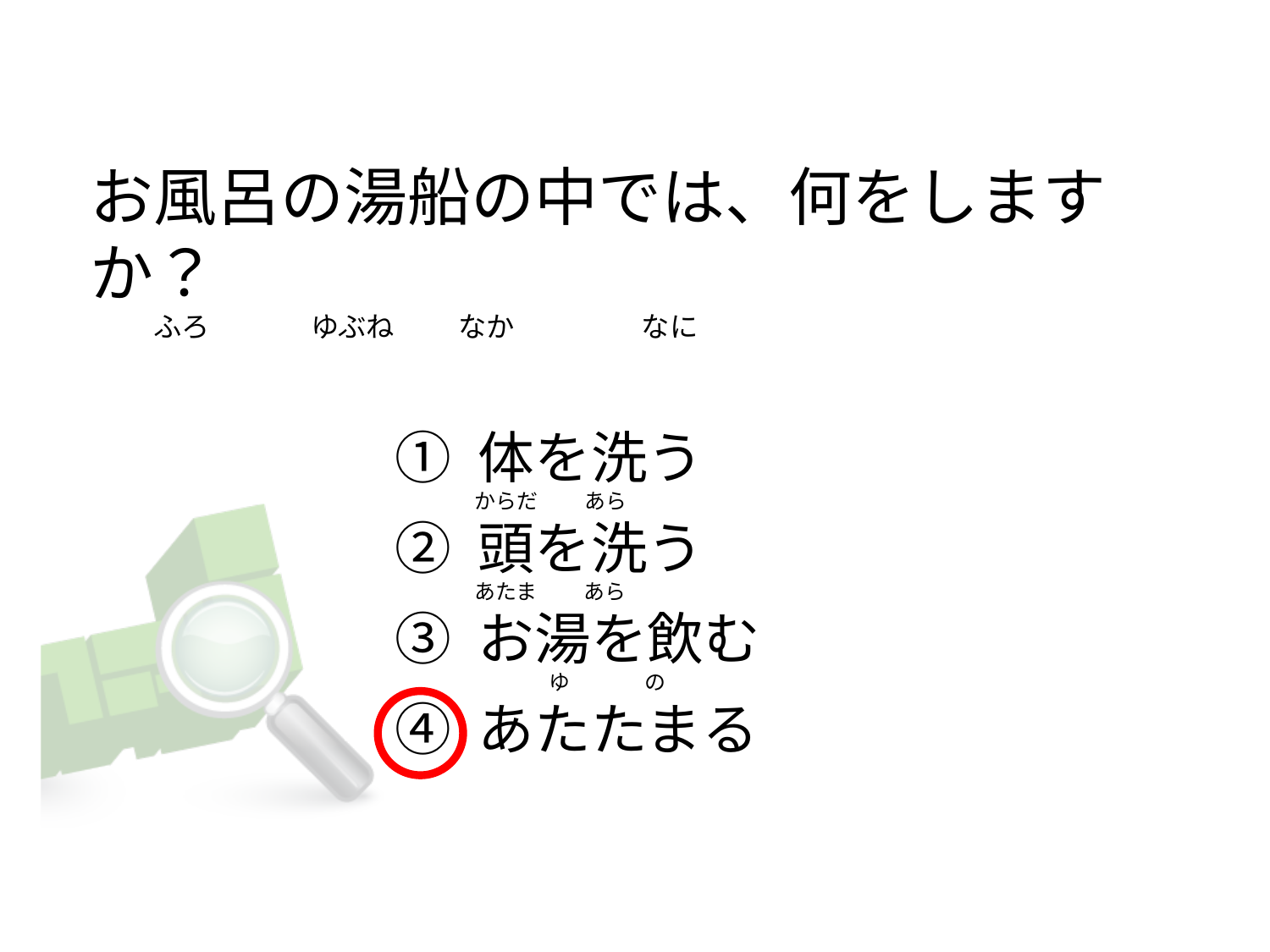

# お風呂の湯船の中では、何をしますか？           ふろ                ゆぶね          なか                    なに
① 体を洗う
② 頭を洗う
③ お湯を飲む
④ あたたまる
からだ          あら
あたま          あら
               ゆ                の